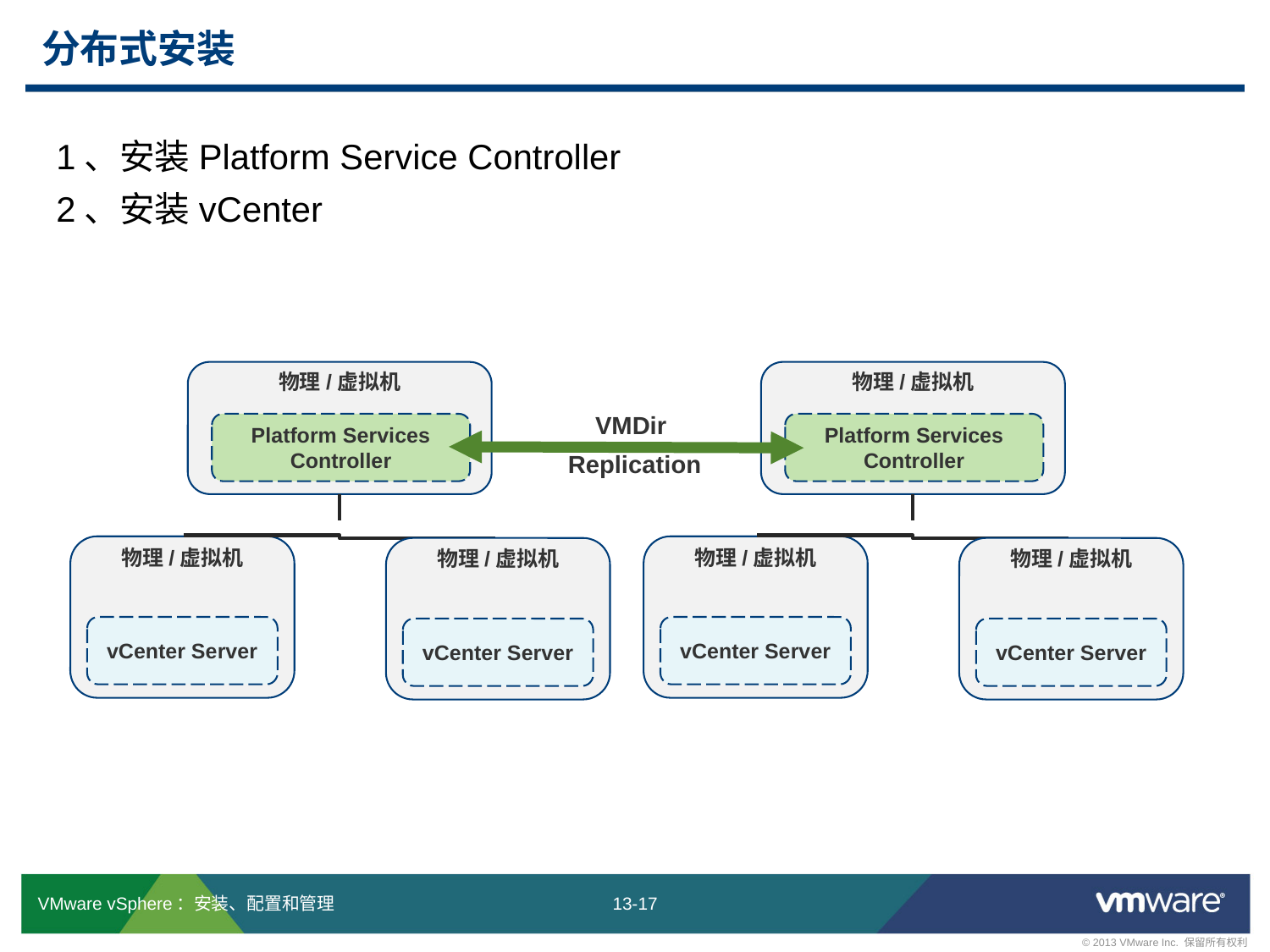

# 分布式安装
1、安装Platform Service Controller
2、安装vCenter
物理/虚拟机
Platform Services Controller
物理/虚拟机
vCenter Server
物理/虚拟机
vCenter Server
物理/虚拟机
Platform Services Controller
物理/虚拟机
vCenter Server
物理/虚拟机
vCenter Server
VMDir
 Replication